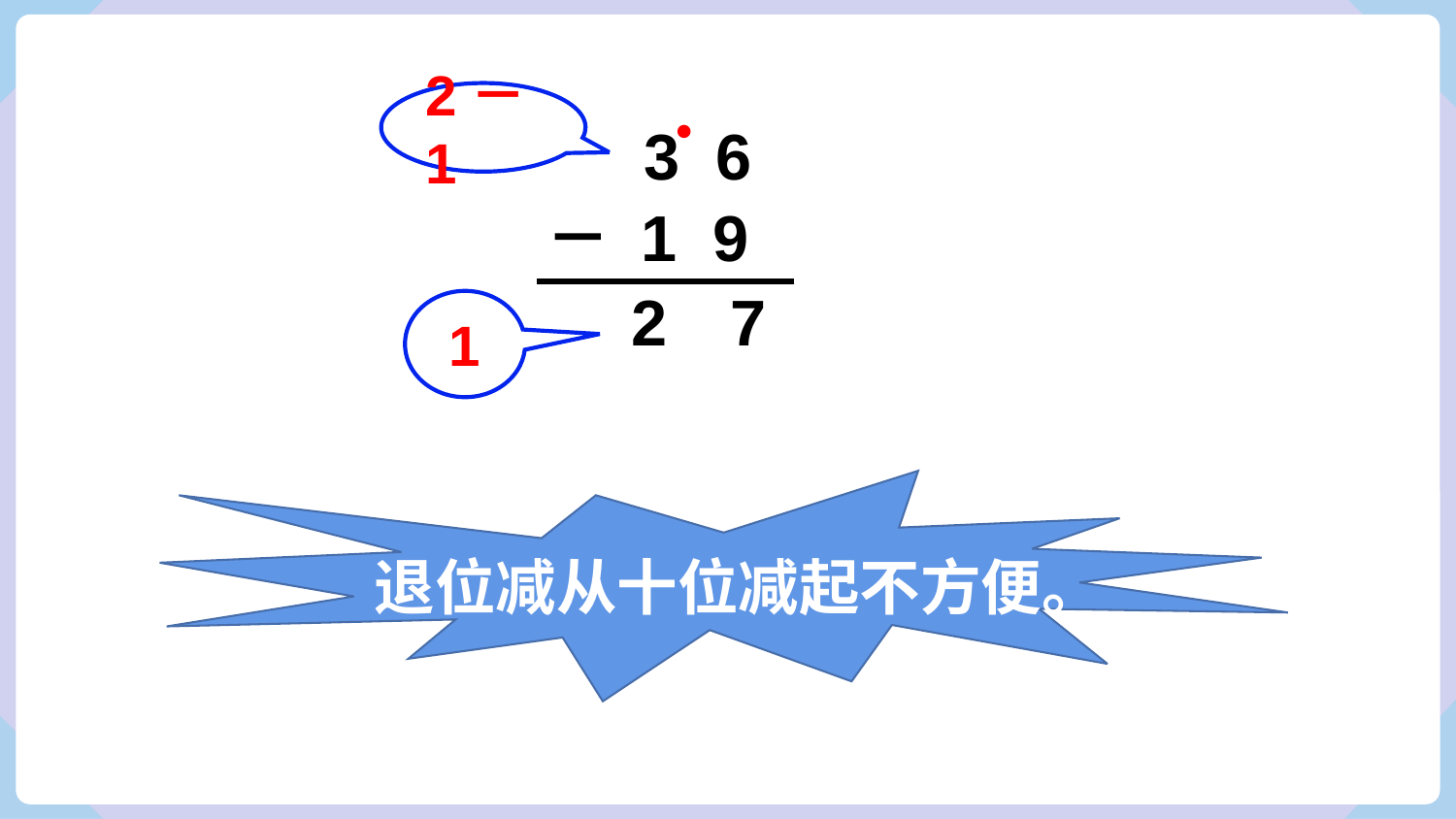

.
2－1
3  6
－ 1  9
7
2
1

退位减从十位减起不方便。